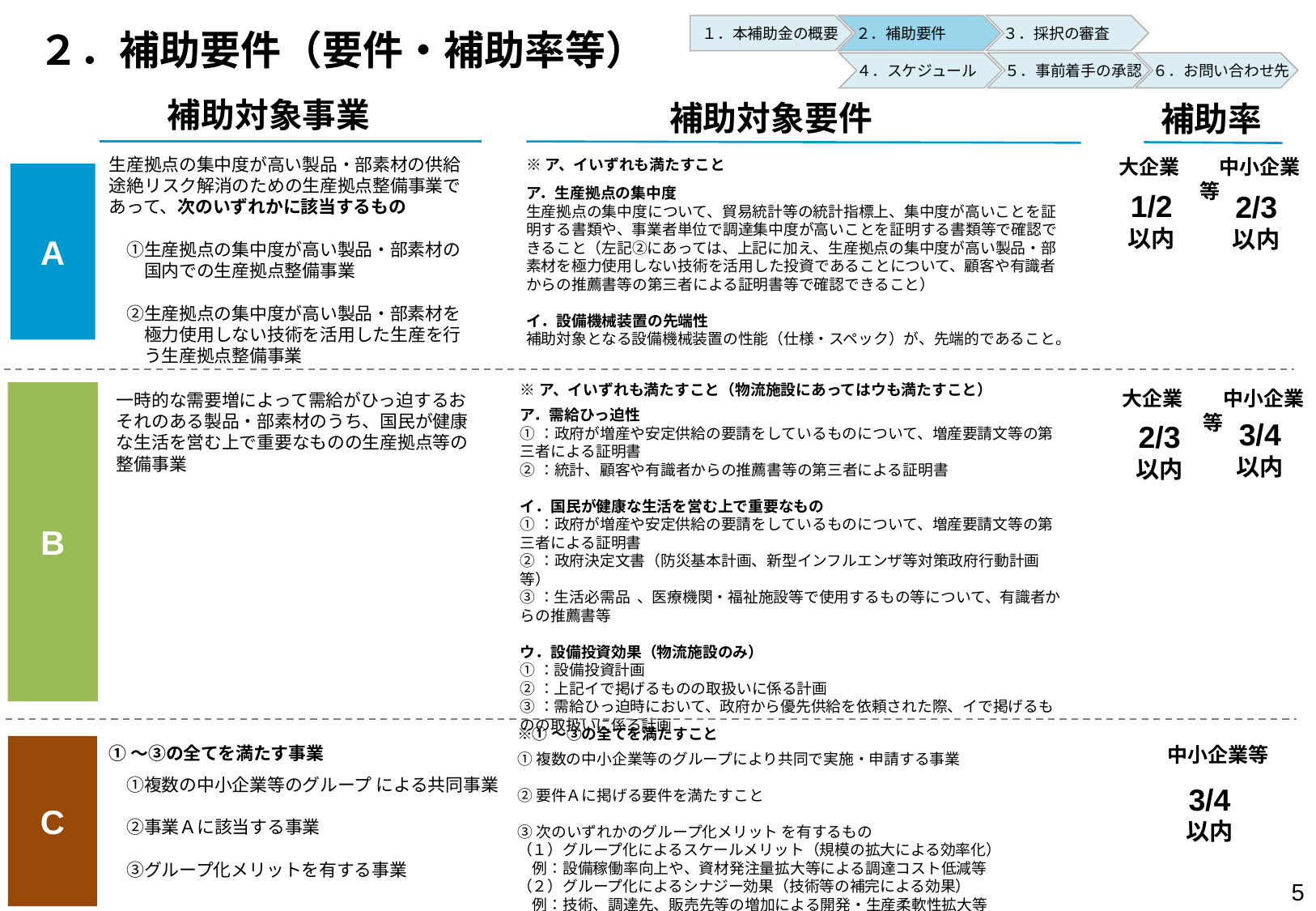

２．補助要件
３．採択の審査
１．本補助金の概要
# ２．補助要件（要件・補助率等）
５．事前着手の承認
６．お問い合わせ先
４．スケジュール
補助対象事業
補助対象要件
補助率
生産拠点の集中度が高い製品・部素材の供給途絶リスク解消のための生産拠点整備事業であって、次のいずれかに該当するもの

　①生産拠点の集中度が高い製品・部素材の
　　国内での生産拠点整備事業

　②生産拠点の集中度が高い製品・部素材を
　　極力使用しない技術を活用した生産を行
　　う生産拠点整備事業
大企業　　中小企業等
※ア、イいずれも満たすこと
ア．生産拠点の集中度
生産拠点の集中度について、貿易統計等の統計指標上、集中度が高いことを証明する書類や、事業者単位で調達集中度が高いことを証明する書類等で確認できること（左記②にあっては、上記に加え、生産拠点の集中度が高い製品・部素材を極力使用しない技術を活用した投資であることについて、顧客や有識者からの推薦書等の第三者による証明書等で確認できること）

イ．設備機械装置の先端性
補助対象となる設備機械装置の性能（仕様・スペック）が、先端的であること。
A
1/2
以内
2/3
以内
※ア、イいずれも満たすこと（物流施設にあってはウも満たすこと）
ア．需給ひっ迫性
①：政府が増産や安定供給の要請をしているものについて、増産要請文等の第三者による証明書
②：統計、顧客や有識者からの推薦書等の第三者による証明書

イ．国民が健康な生活を営む上で重要なもの
①：政府が増産や安定供給の要請をしているものについて、増産要請文等の第三者による証明書
②：政府決定文書（防災基本計画、新型インフルエンザ等対策政府行動計画等）
③：生活必需品  、医療機関・福祉施設等で使用するもの等について、有識者からの推薦書等

ウ．設備投資効果（物流施設のみ）
①：設備投資計画
②：上記イで掲げるものの取扱いに係る計画
③：需給ひっ迫時において、政府から優先供給を依頼された際、イで掲げるものの取扱いに係る計画
大企業　　中小企業等
B
一時的な需要増によって需給がひっ迫するおそれのある製品・部素材のうち、国民が健康な生活を営む上で重要なものの生産拠点等の整備事業
3/4
以内
2/3
以内
※①～③の全てを満たすこと
①複数の中小企業等のグループにより共同で実施・申請する事業

②要件Ａに掲げる要件を満たすこと

③次のいずれかのグループ化メリット を有するもの
（１）グループ化によるスケールメリット（規模の拡大による効率化）
　例：設備稼働率向上や、資材発注量拡大等による調達コスト低減等
（２）グループ化によるシナジー効果（技術等の補完による効果）
　例：技術、調達先、販売先等の増加による開発・生産柔軟性拡大等
C
　　中小企業等
①～③の全てを満たす事業
　①複数の中小企業等のグループ による共同事業

　②事業Ａに該当する事業

　③グループ化メリットを有する事業
3/4
以内
5